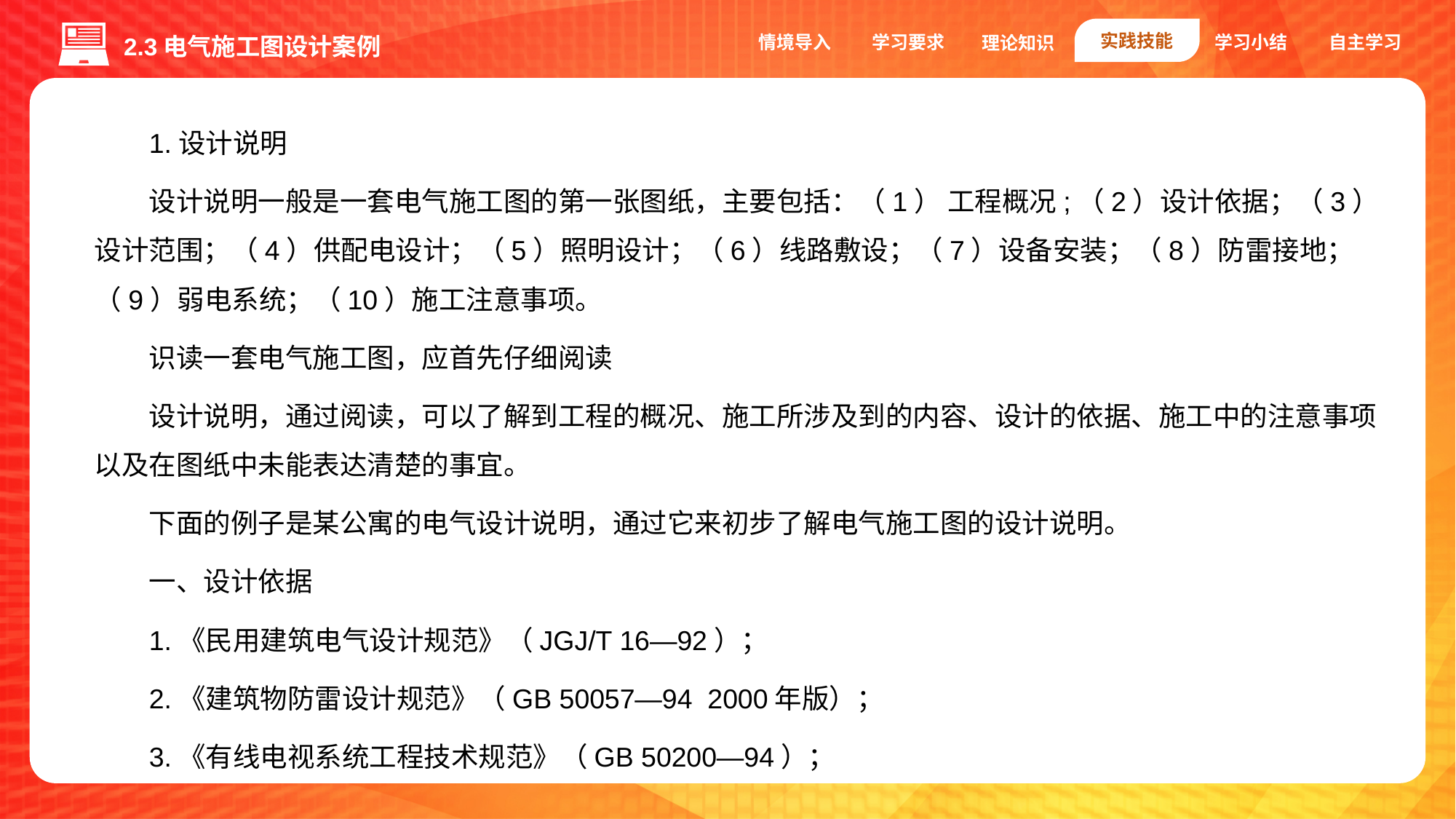

实践技能
情境导入
学习要求
学习小结
自主学习
理论知识

2.3电气施工图设计案例
1.设计说明
设计说明一般是一套电气施工图的第一张图纸，主要包括：（1） 工程概况;（2）设计依据；（3）设计范围；（4）供配电设计；（5）照明设计；（6）线路敷设；（7）设备安装；（8）防雷接地；（9）弱电系统；（10）施工注意事项。
识读一套电气施工图，应首先仔细阅读
设计说明，通过阅读，可以了解到工程的概况、施工所涉及到的内容、设计的依据、施工中的注意事项以及在图纸中未能表达清楚的事宜。
下面的例子是某公寓的电气设计说明，通过它来初步了解电气施工图的设计说明。
一、设计依据
1.《民用建筑电气设计规范》（JGJ/T 16—92）；
2.《建筑物防雷设计规范》（GB 50057—94  2000年版）；
3.《有线电视系统工程技术规范》（GB 50200—94）；